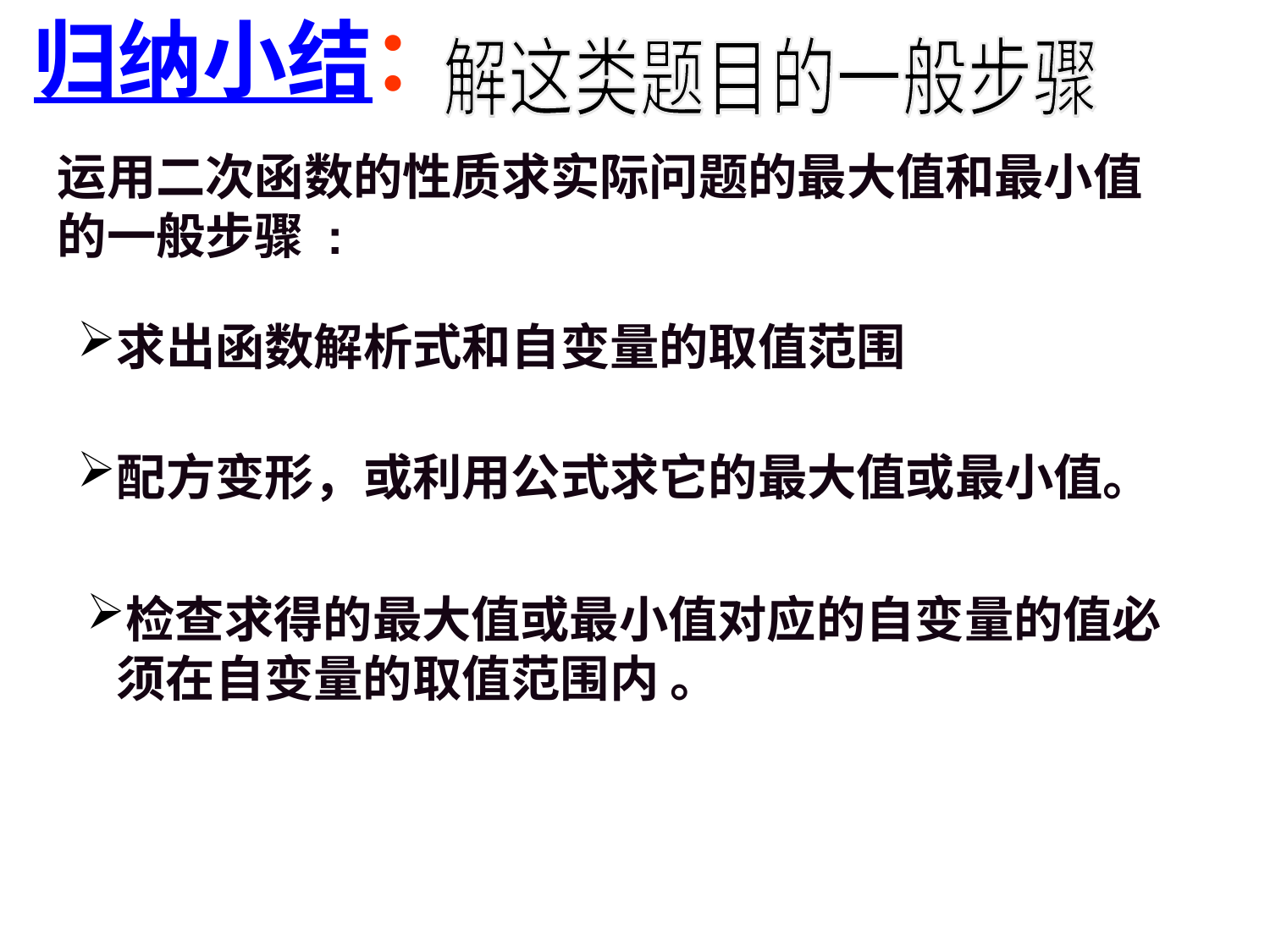

归纳小结：
解这类题目的一般步骤
运用二次函数的性质求实际问题的最大值和最小值的一般步骤 :
求出函数解析式和自变量的取值范围
配方变形，或利用公式求它的最大值或最小值。
检查求得的最大值或最小值对应的自变量的值必须在自变量的取值范围内 。